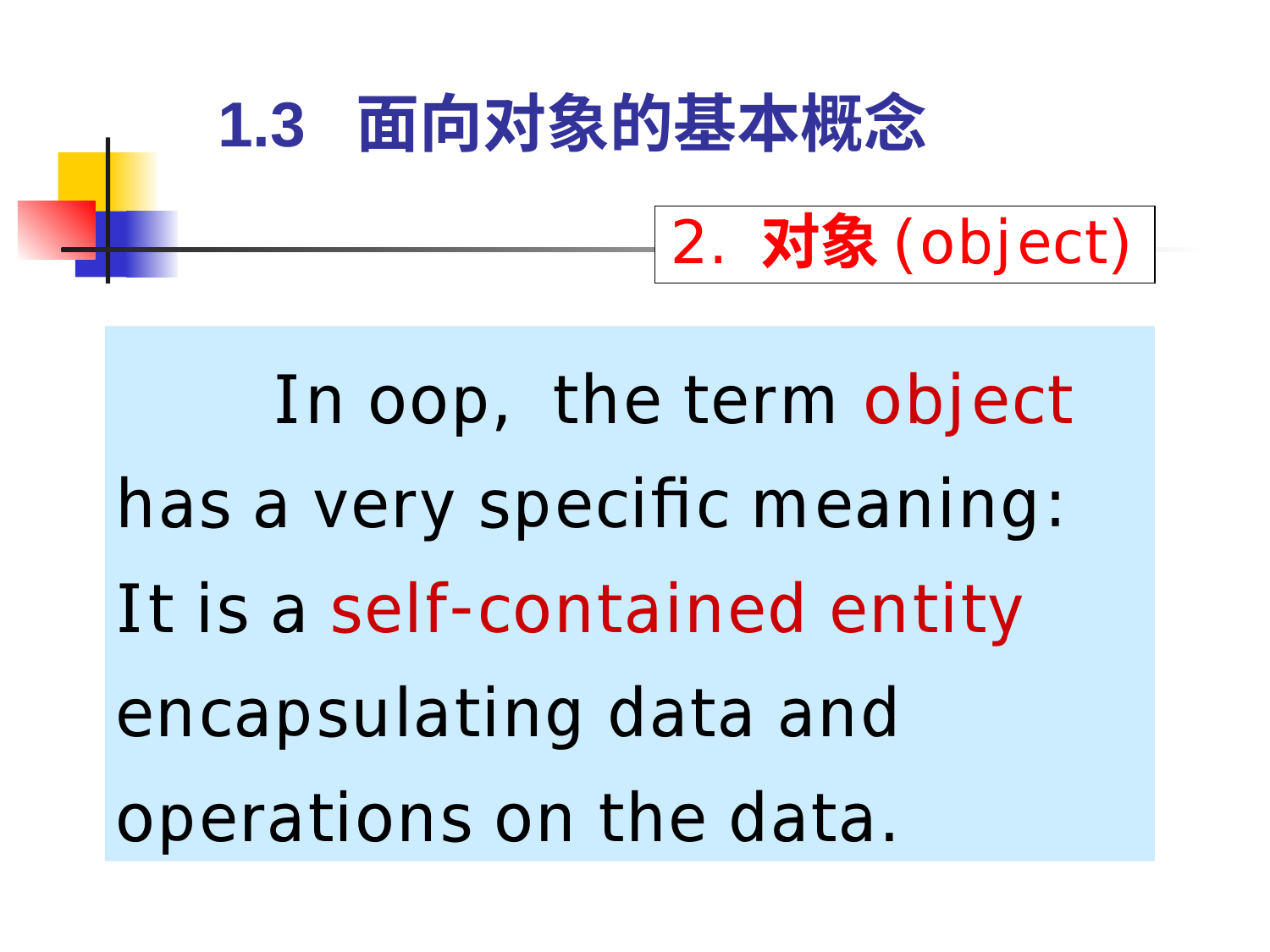

# 1.3  面向对象的基本概念
2. 对象(object)
        In oop,  the term object has a very specific meaning:  It is a self-contained entity encapsulating data and operations on the data.